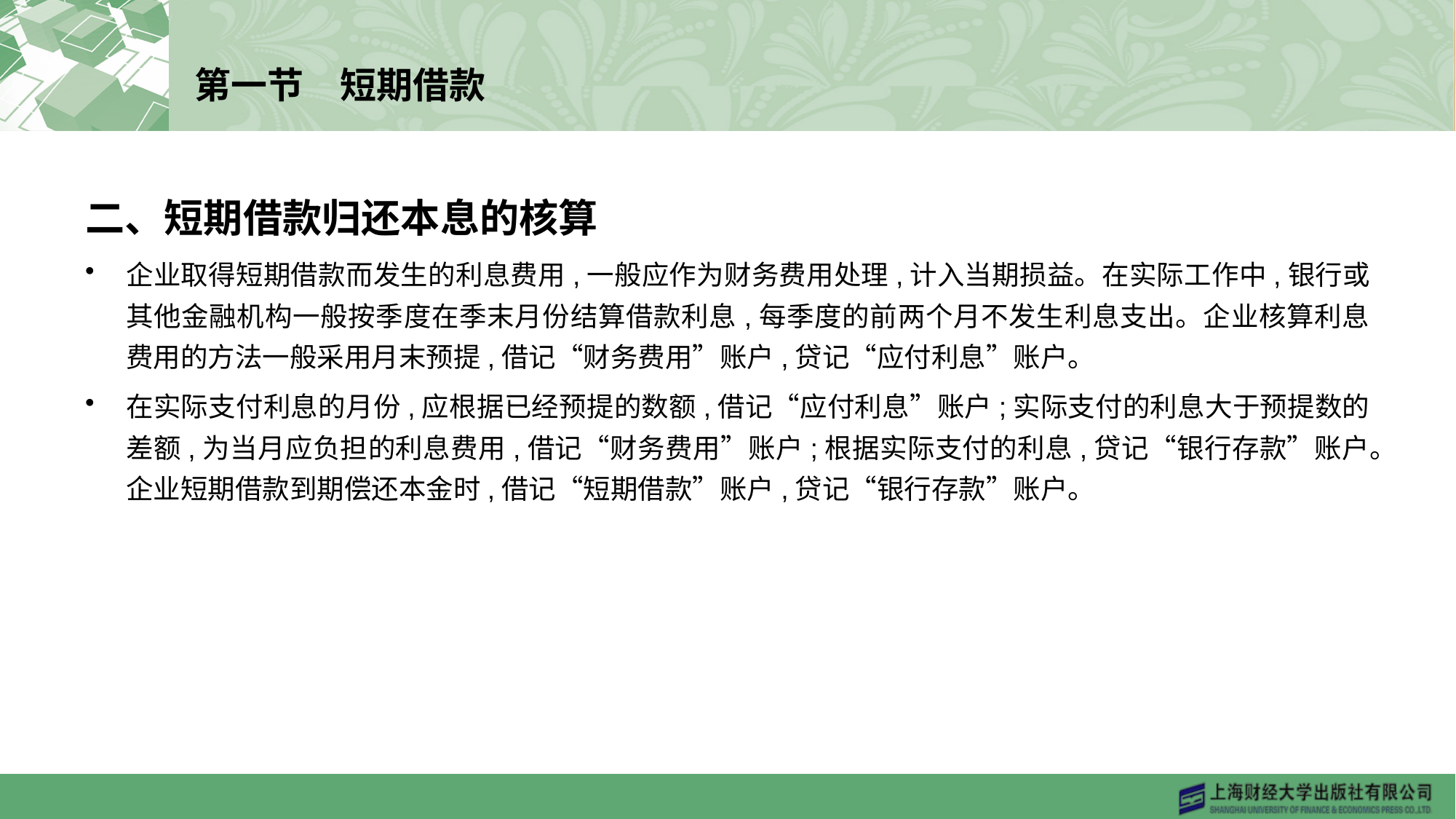

# 第一节　短期借款
二、短期借款归还本息的核算
企业取得短期借款而发生的利息费用,一般应作为财务费用处理,计入当期损益。在实际工作中,银行或其他金融机构一般按季度在季末月份结算借款利息,每季度的前两个月不发生利息支出。企业核算利息费用的方法一般采用月末预提,借记“财务费用”账户,贷记“应付利息”账户。
在实际支付利息的月份,应根据已经预提的数额,借记“应付利息”账户;实际支付的利息大于预提数的差额,为当月应负担的利息费用,借记“财务费用”账户;根据实际支付的利息,贷记“银行存款”账户。企业短期借款到期偿还本金时,借记“短期借款”账户,贷记“银行存款”账户。